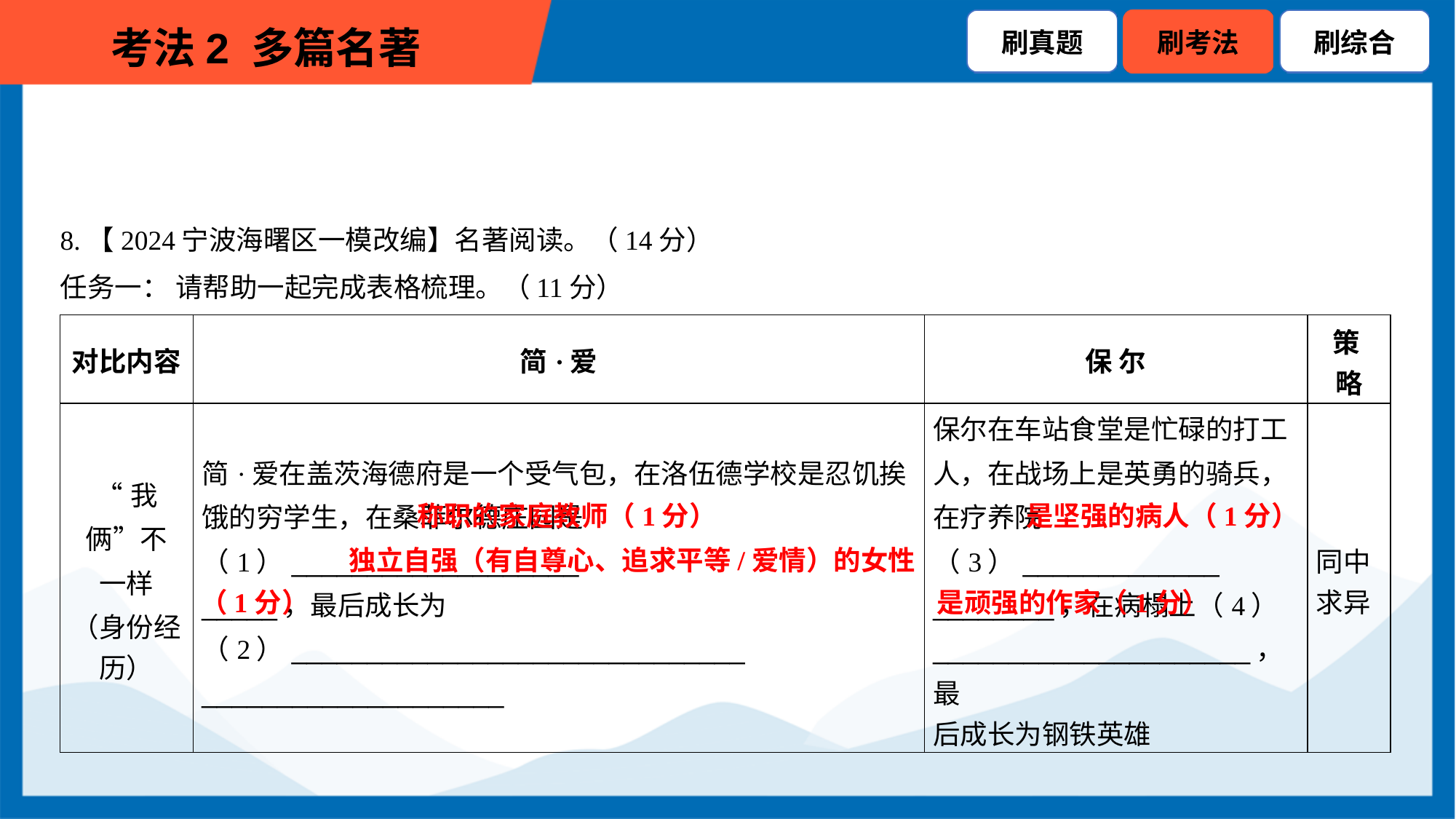

8.【2024宁波海曙区一模改编】名著阅读。（14分）
任务一： 请帮助一起完成表格梳理。（11分）
| 对比内容 | 简·爱 | 保 尔 | 策 略 |
| --- | --- | --- | --- |
| “我俩”不 一样 （身份经 历） | 简·爱在盖茨海德府是一个受气包，在洛伍德学校是忍饥挨 饿的穷学生，在桑菲尔德庄园是（1）\_\_\_\_\_\_\_\_\_\_\_\_\_\_\_\_\_\_\_ \_\_\_\_\_，最后成长为（2）\_\_\_\_\_\_\_\_\_\_\_\_\_\_\_\_\_\_\_\_\_\_\_\_\_\_\_\_\_\_ \_\_\_\_\_\_\_\_\_\_\_\_\_\_\_\_\_\_\_\_ | 保尔在车站食堂是忙碌的打工 人，在战场上是英勇的骑兵， 在疗养院（3）\_\_\_\_\_\_\_\_\_\_\_\_\_ \_\_\_\_\_\_\_\_，在病榻上（4） \_\_\_\_\_\_\_\_\_\_\_\_\_\_\_\_\_\_\_\_\_，最 后成长为钢铁英雄 | 同中 求异 |
              是坚强的病人（1分）
                                  称职的家庭教师（1分）
                       独立自强（有自尊心、追求平等/爱情）的女性（1分）
是顽强的作家（1分）